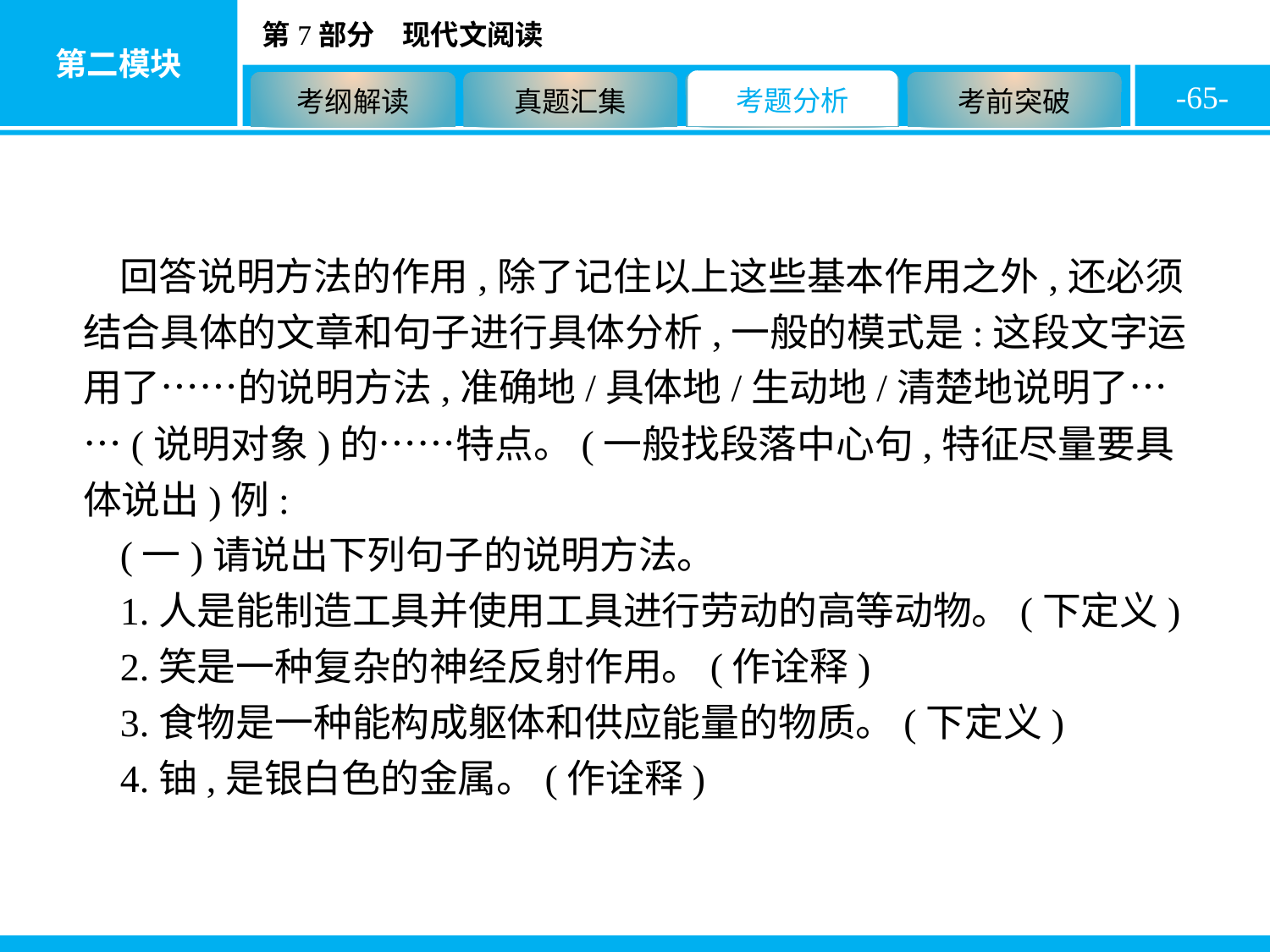

-65-
回答说明方法的作用,除了记住以上这些基本作用之外,还必须结合具体的文章和句子进行具体分析,一般的模式是:这段文字运用了……的说明方法,准确地/具体地/生动地/清楚地说明了……(说明对象)的……特点。(一般找段落中心句,特征尽量要具体说出)例:
(一)请说出下列句子的说明方法。
1.人是能制造工具并使用工具进行劳动的高等动物。(下定义)
2.笑是一种复杂的神经反射作用。(作诠释)
3.食物是一种能构成躯体和供应能量的物质。(下定义)
4.铀,是银白色的金属。(作诠释)